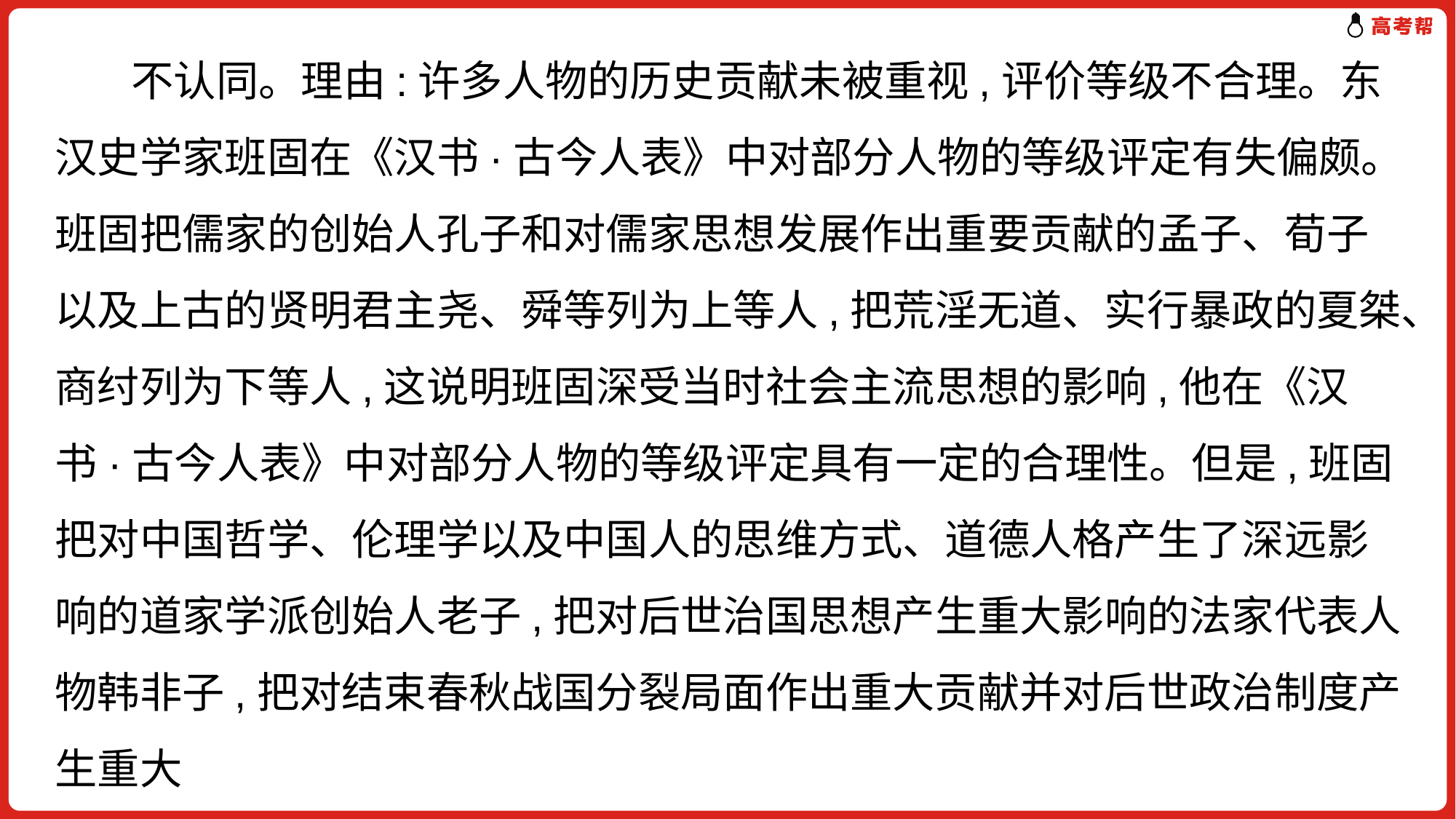

不认同。理由:许多人物的历史贡献未被重视,评价等级不合理。东汉史学家班固在《汉书·古今人表》中对部分人物的等级评定有失偏颇。班固把儒家的创始人孔子和对儒家思想发展作出重要贡献的孟子、荀子以及上古的贤明君主尧、舜等列为上等人,把荒淫无道、实行暴政的夏桀、商纣列为下等人,这说明班固深受当时社会主流思想的影响,他在《汉书·古今人表》中对部分人物的等级评定具有一定的合理性。但是,班固把对中国哲学、伦理学以及中国人的思维方式、道德人格产生了深远影响的道家学派创始人老子,把对后世治国思想产生重大影响的法家代表人物韩非子,把对结束春秋战国分裂局面作出重大贡献并对后世政治制度产生重大